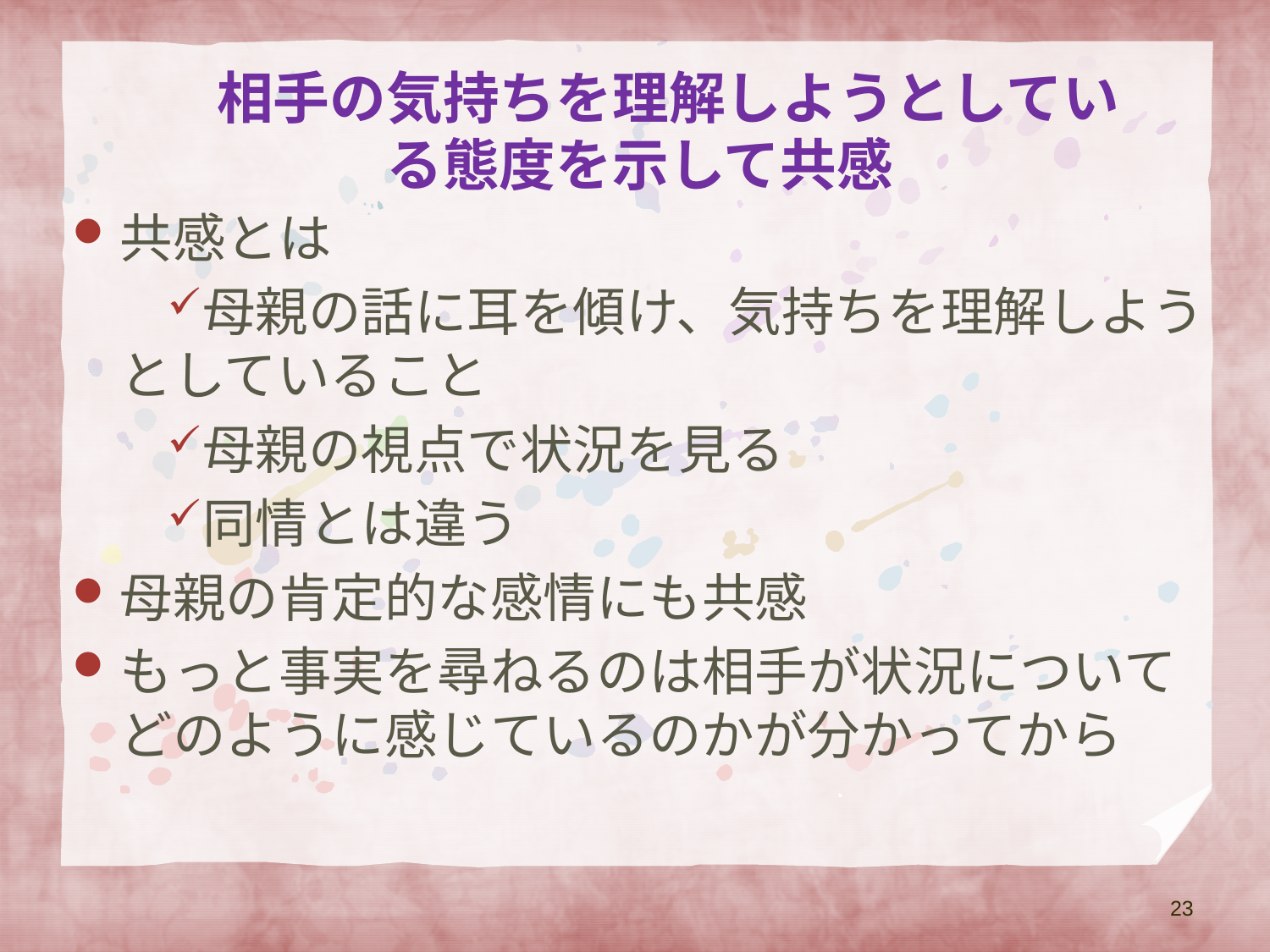

# 相手の気持ちを理解しようとしている態度を示して共感
共感とは
母親の話に耳を傾け、気持ちを理解しようとしていること
母親の視点で状況を見る
同情とは違う
母親の肯定的な感情にも共感
もっと事実を尋ねるのは相手が状況についてどのように感じているのかが分かってから
23